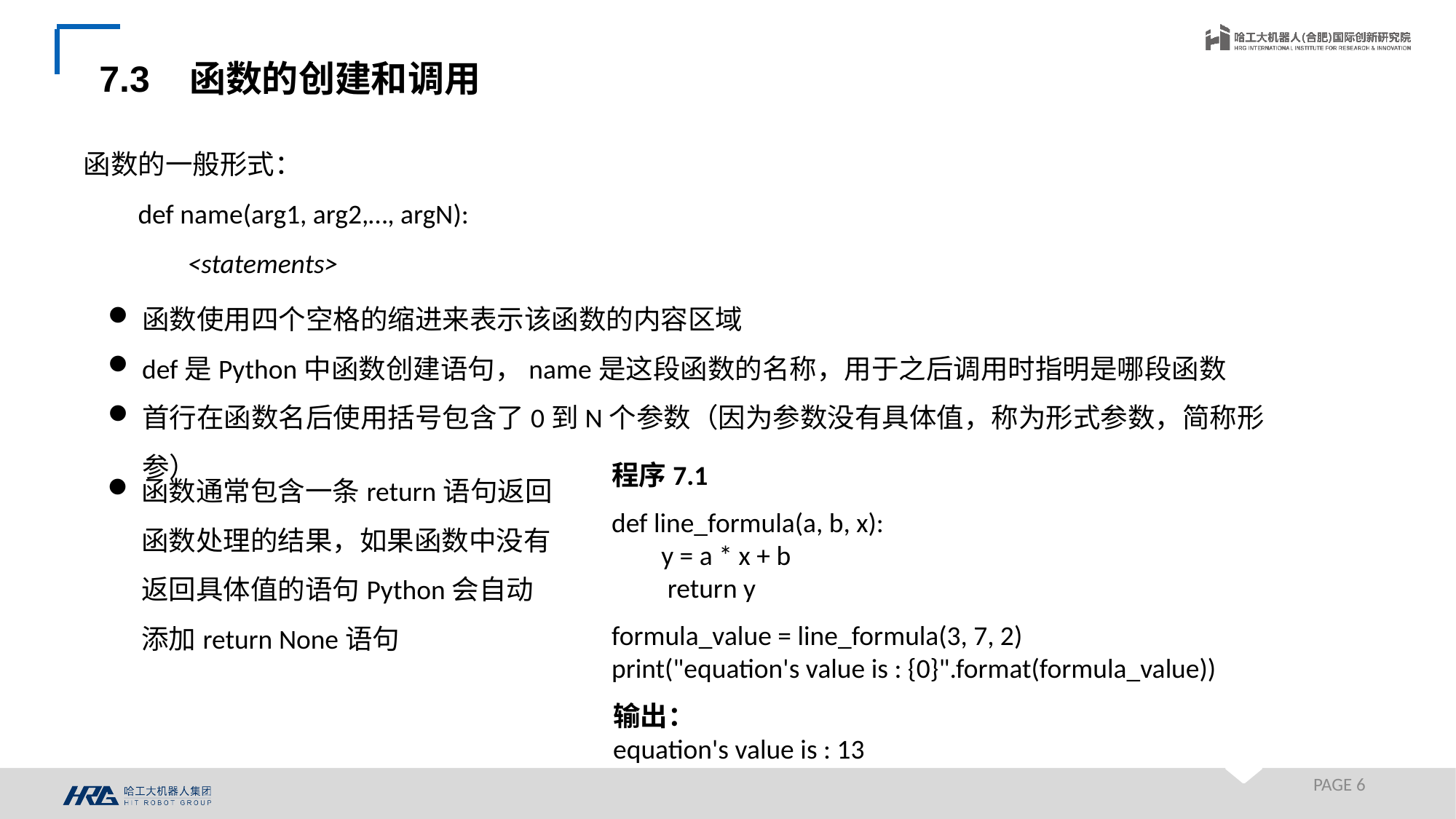

7.3   函数的创建和调用
函数的一般形式：
def name(arg1, arg2,…, argN):
        <statements>
函数使用四个空格的缩进来表示该函数的内容区域
def是Python中函数创建语句，name是这段函数的名称，用于之后调用时指明是哪段函数
首行在函数名后使用括号包含了0到N个参数（因为参数没有具体值，称为形式参数，简称形参）
函数通常包含一条return语句返回函数处理的结果，如果函数中没有返回具体值的语句Python会自动添加return None语句
程序7.1

def line_formula(a, b, x):
        y = a * x + b
         return y

formula_value = line_formula(3, 7, 2)
print("equation's value is : {0}".format(formula_value))
输出：
equation's value is : 13